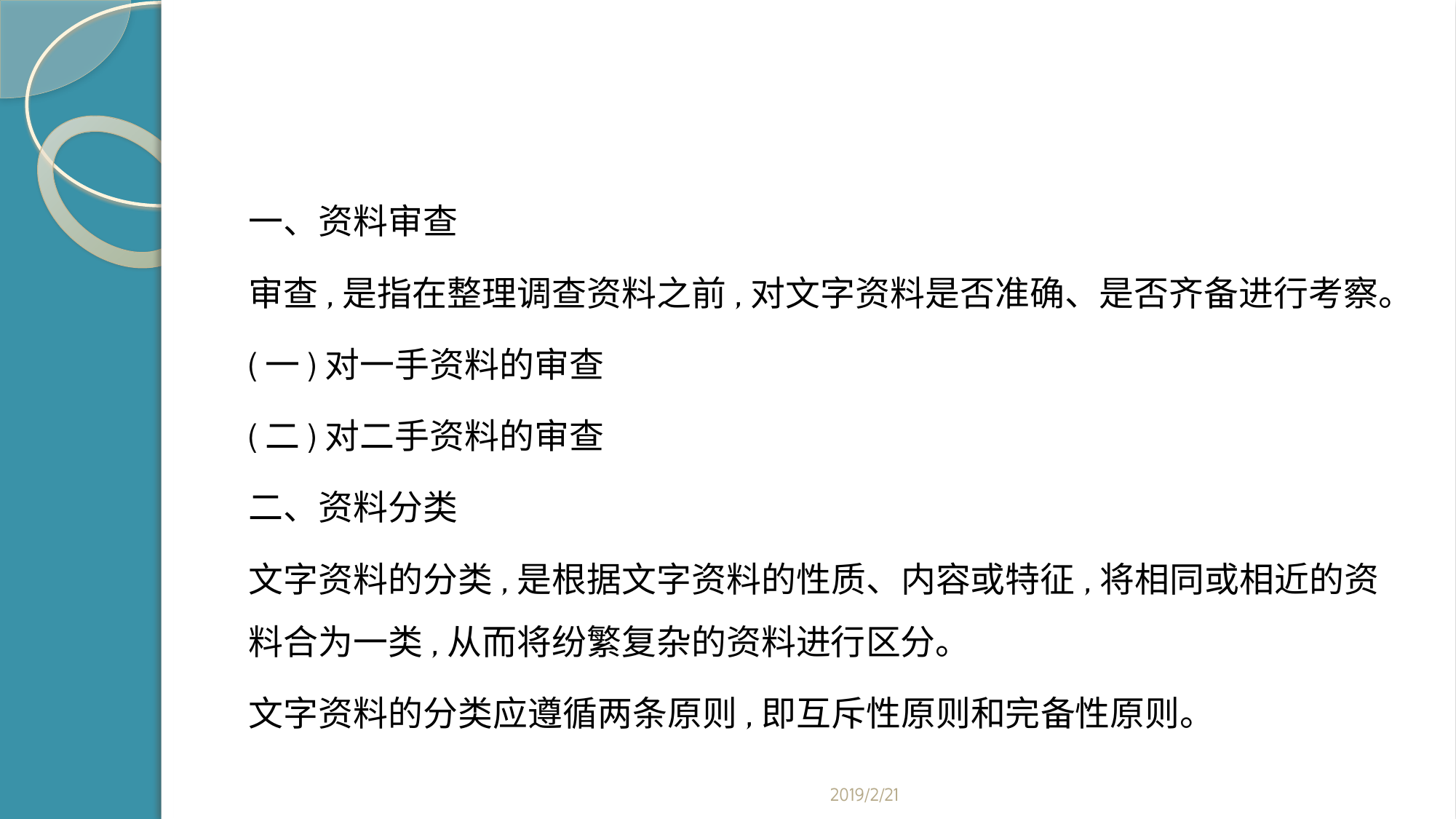

#
一、资料审查
审查,是指在整理调查资料之前,对文字资料是否准确、是否齐备进行考察。
(一)对一手资料的审查
(二)对二手资料的审查
二、资料分类
文字资料的分类,是根据文字资料的性质、内容或特征,将相同或相近的资料合为一类,从而将纷繁复杂的资料进行区分。
文字资料的分类应遵循两条原则,即互斥性原则和完备性原则。

2019/2/21